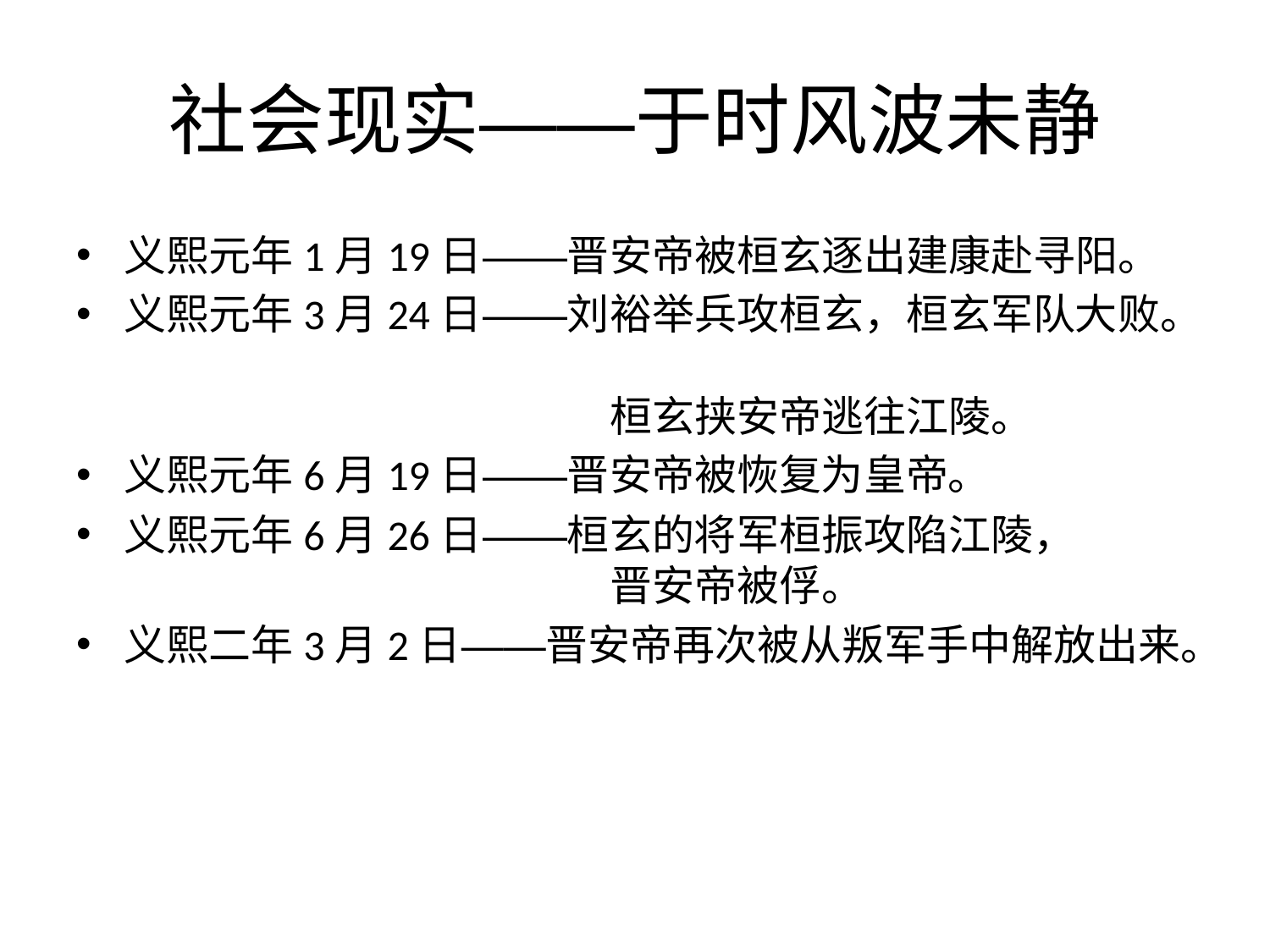

# 社会现实——于时风波未静
义熙元年1月19日——晋安帝被桓玄逐出建康赴寻阳。
义熙元年3月24日——刘裕举兵攻桓玄，桓玄军队大败。
                                         桓玄挟安帝逃往江陵。
义熙元年6月19日——晋安帝被恢复为皇帝。
义熙元年6月26日——桓玄的将军桓振攻陷江陵，
                                         晋安帝被俘。
义熙二年3月2日——晋安帝再次被从叛军手中解放出来。